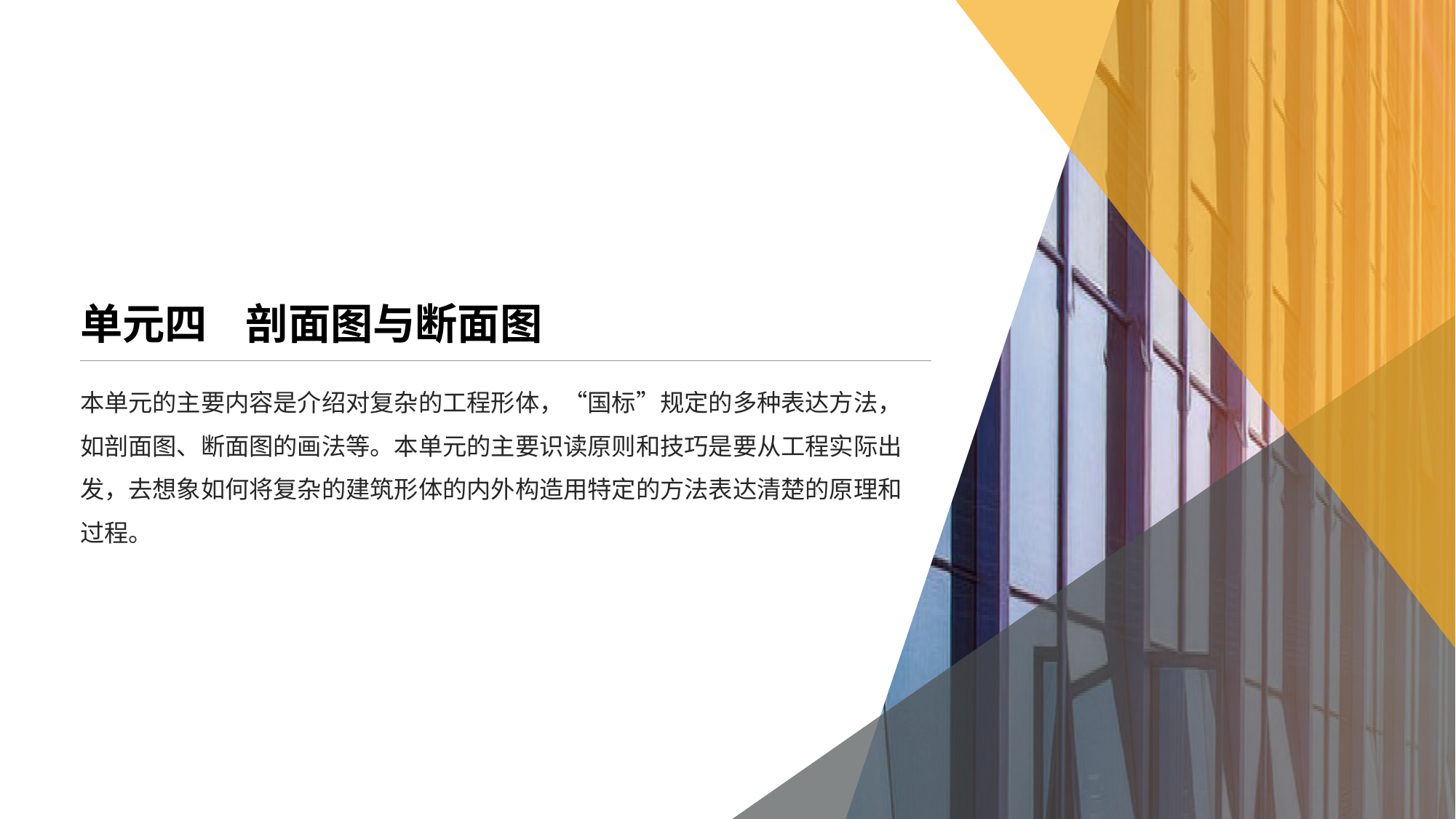

# 单元四    剖面图与断面图
本单元的主要内容是介绍对复杂的工程形体，“国标”规定的多种表达方法，如剖面图、断面图的画法等。本单元的主要识读原则和技巧是要从工程实际出发，去想象如何将复杂的建筑形体的内外构造用特定的方法表达清楚的原理和过程。